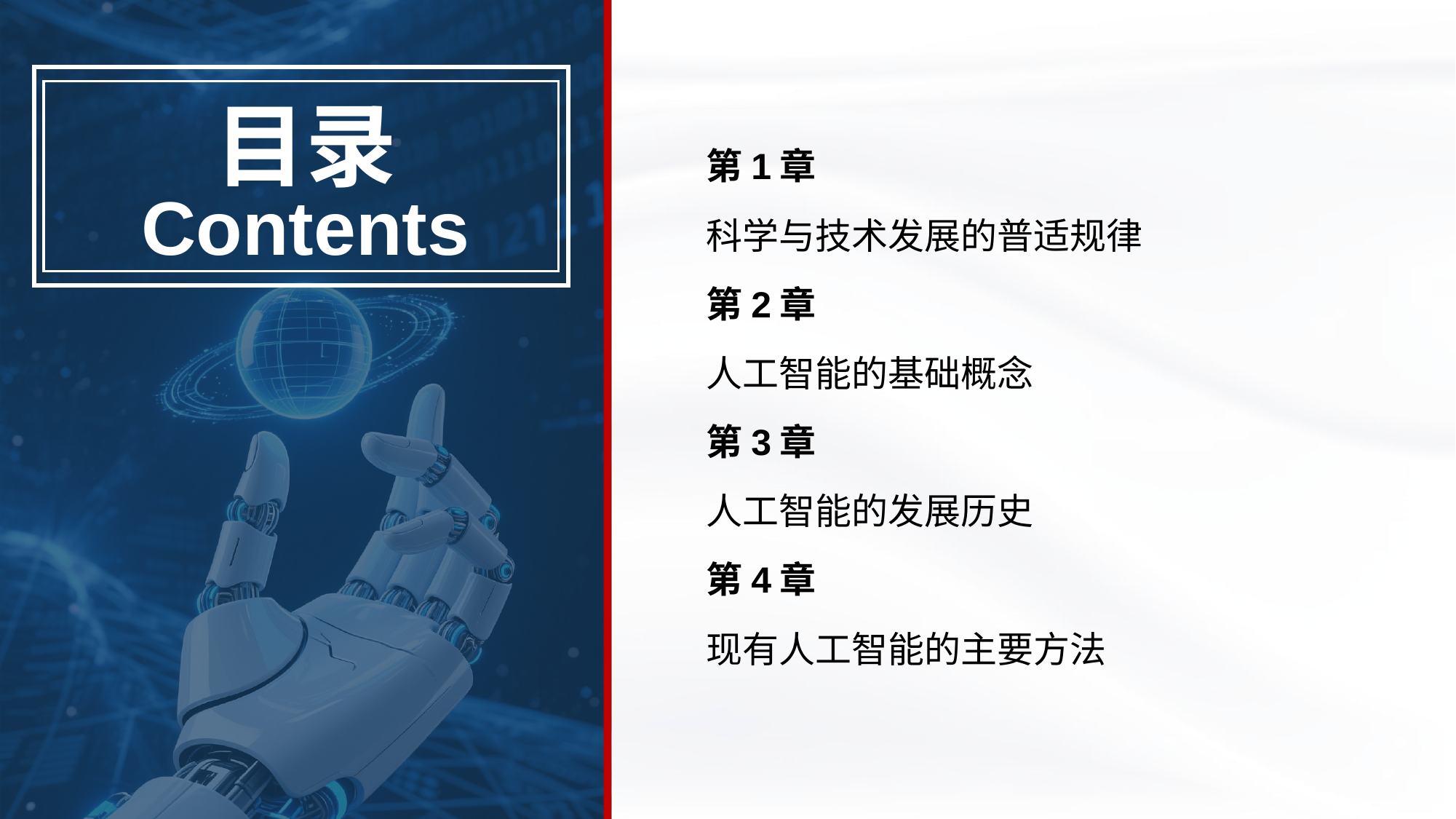

第1章
科学与技术发展的普适规律
第2章
人工智能的基础概念
第3章
人工智能的发展历史
第4章
现有人工智能的主要方法